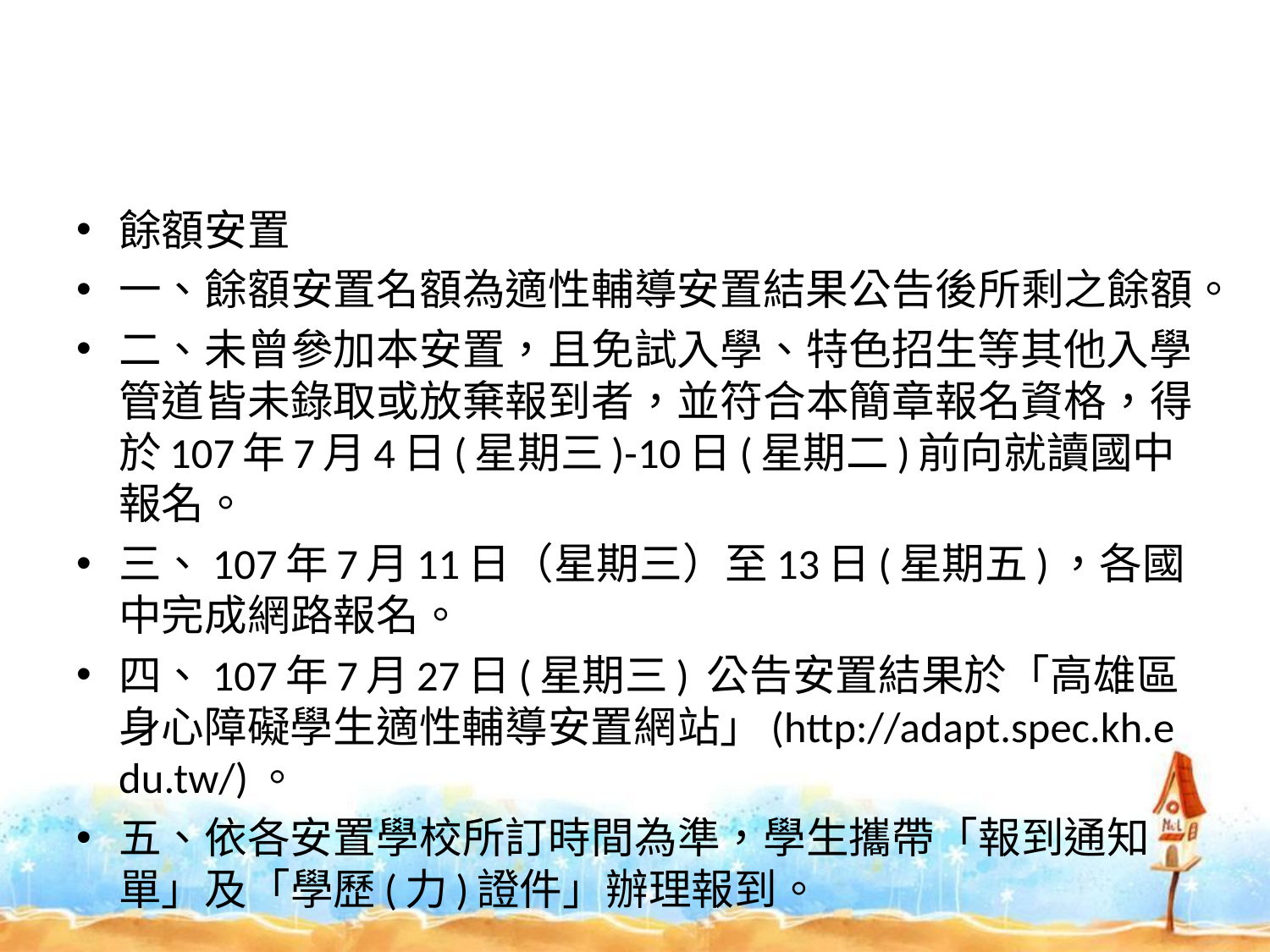

#
餘額安置
一、餘額安置名額為適性輔導安置結果公告後所剩之餘額。
二、未曾參加本安置，且免試入學、特色招生等其他入學管道皆未錄取或放棄報到者，並符合本簡章報名資格，得於107年7月4日(星期三)-10日(星期二)前向就讀國中報名。
三、107年7月11日（星期三）至13日(星期五)，各國中完成網路報名。
四、107年7月27日(星期三) 公告安置結果於「高雄區身心障礙學生適性輔導安置網站」(http://adapt.spec.kh.edu.tw/)。
五、依各安置學校所訂時間為準，學生攜帶「報到通知單」及「學歷(力)證件」辦理報到。